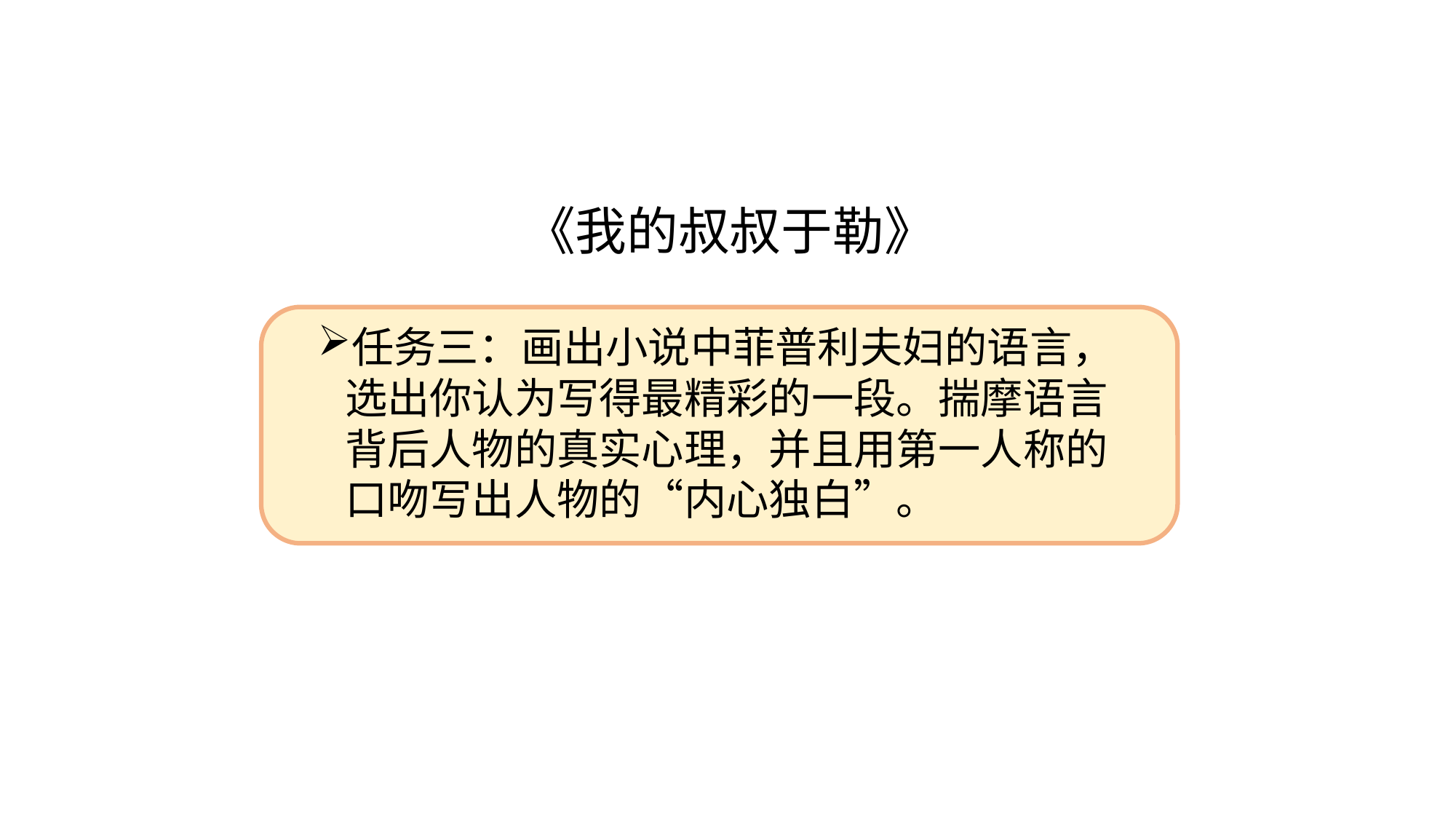

# 《我的叔叔于勒》

任务三：画出小说中菲普利夫妇的语言，选出你认为写得最精彩的一段。揣摩语言背后人物的真实心理，并且用第一人称的口吻写出人物的“内心独白”。